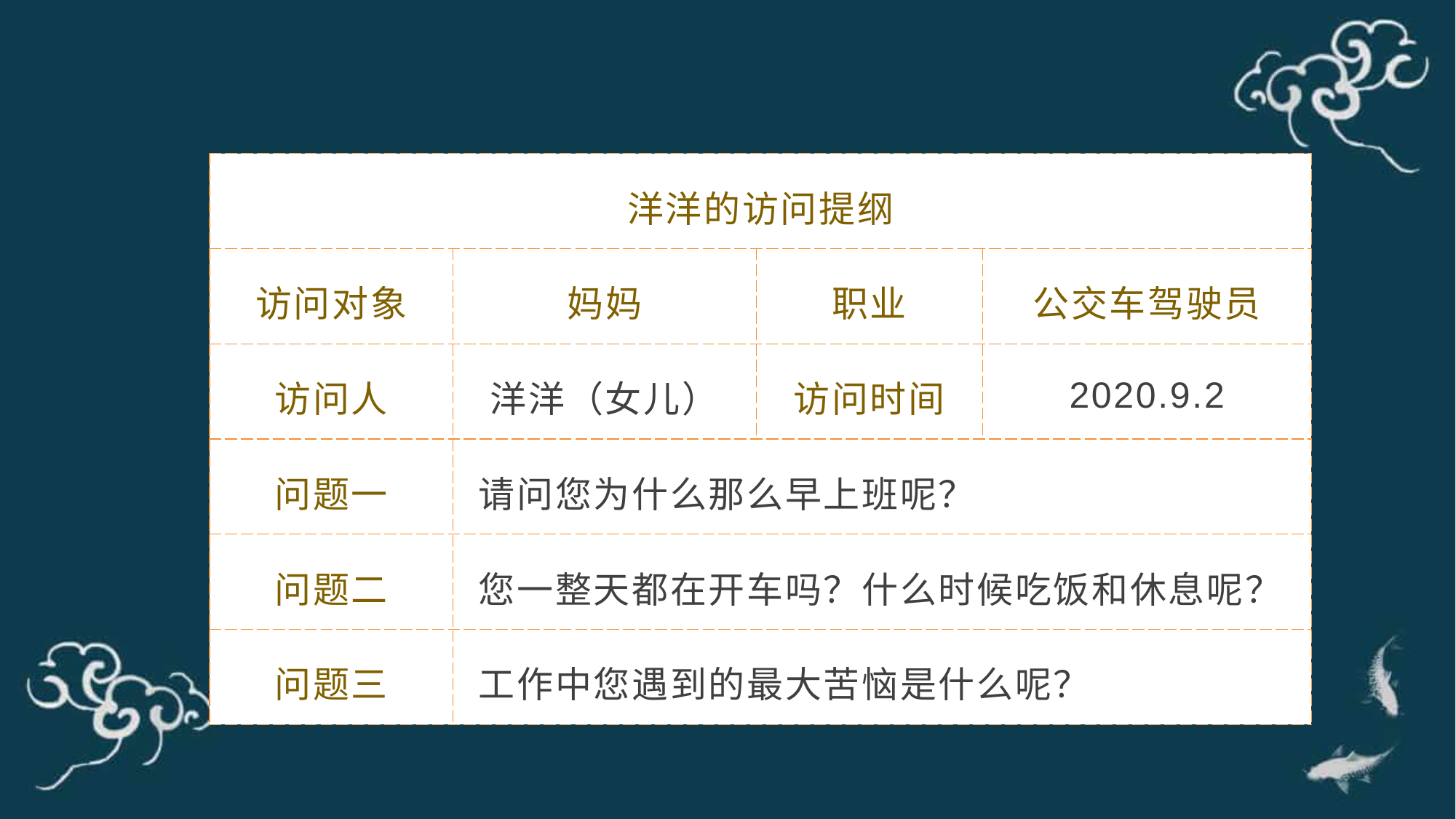

| 洋洋的访问提纲 |  |  |  |
| --- | --- | --- | --- |
| 访问对象 | 妈妈 | 职业 | 公交车驾驶员 |
| 访问人 | 洋洋（女儿） | 访问时间 | 2020.9.2 |
| 问题一 | 请问您为什么那么早上班呢？ |  |  |
| 问题二 | 您一整天都在开车吗？什么时候吃饭和休息呢？ |  |  |
| 问题三 | 工作中您遇到的最大苦恼是什么呢？ |  |  |